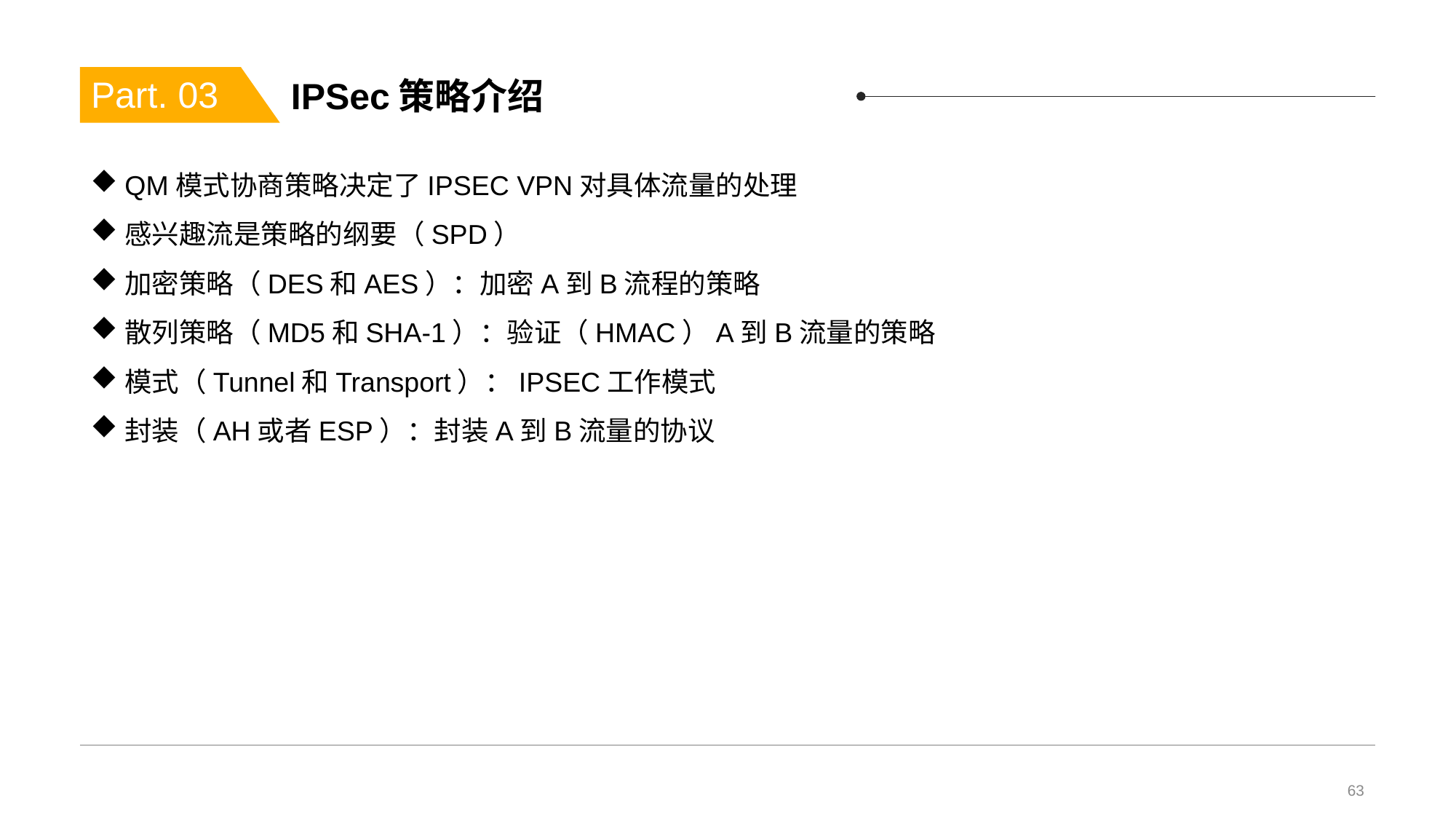

# IPSec策略介绍
Part. 03
QM模式协商策略决定了IPSEC VPN对具体流量的处理
感兴趣流是策略的纲要（SPD）
加密策略（DES和AES）：加密A到B流程的策略
散列策略（MD5和SHA-1）：验证（HMAC）A到B流量的策略
模式（Tunnel和Transport）：IPSEC工作模式
封装（AH或者ESP）：封装A到B流量的协议
63